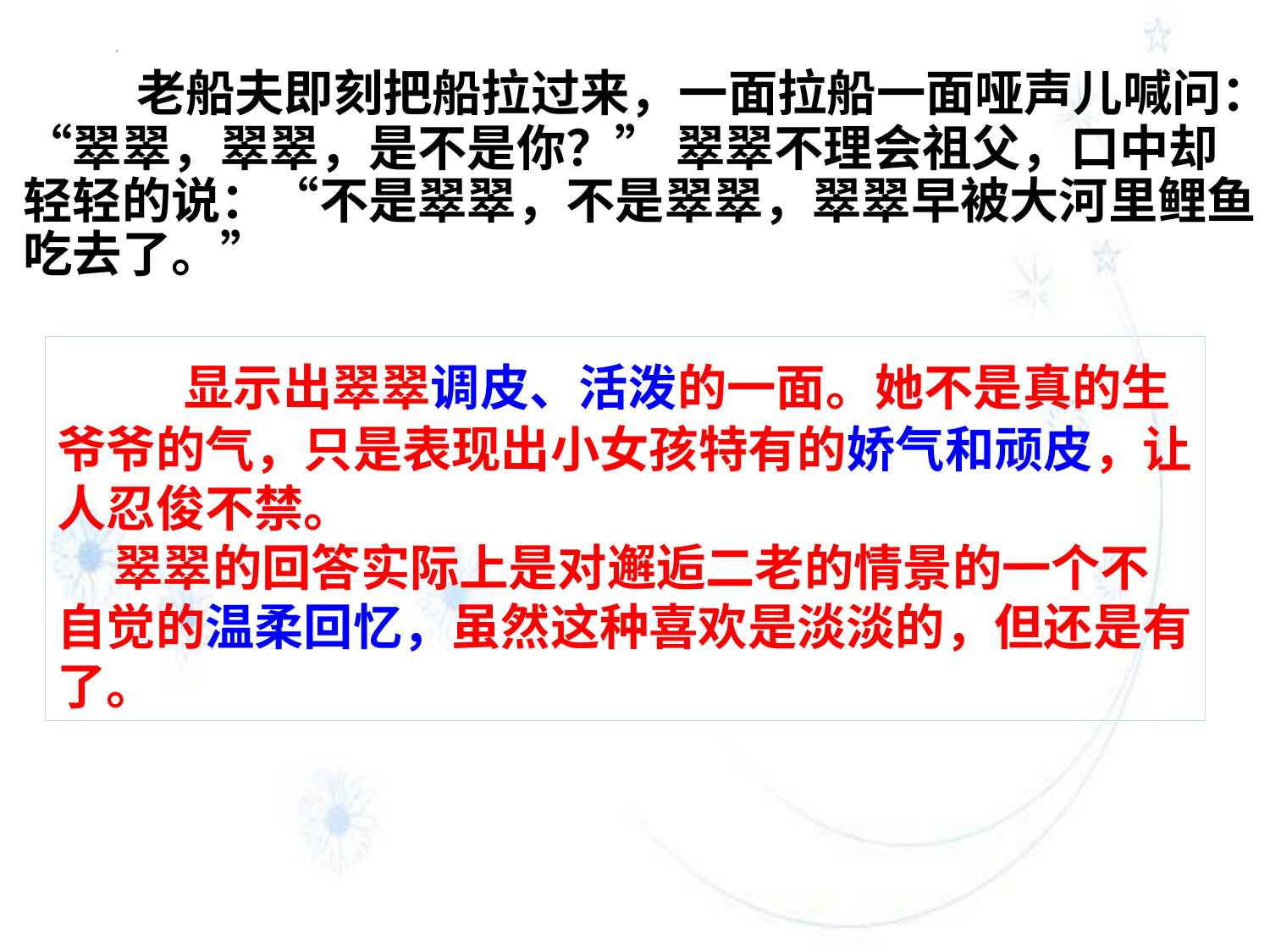

老船夫即刻把船拉过来，一面拉船一面哑声儿喊问：“翠翠，翠翠，是不是你？” 翠翠不理会祖父，口中却轻轻的说：“不是翠翠，不是翠翠，翠翠早被大河里鲤鱼吃去了。”
　　显示出翠翠调皮、活泼的一面。她不是真的生爷爷的气，只是表现出小女孩特有的娇气和顽皮，让人忍俊不禁。
    翠翠的回答实际上是对邂逅二老的情景的一个不自觉的温柔回忆，虽然这种喜欢是淡淡的，但还是有了。